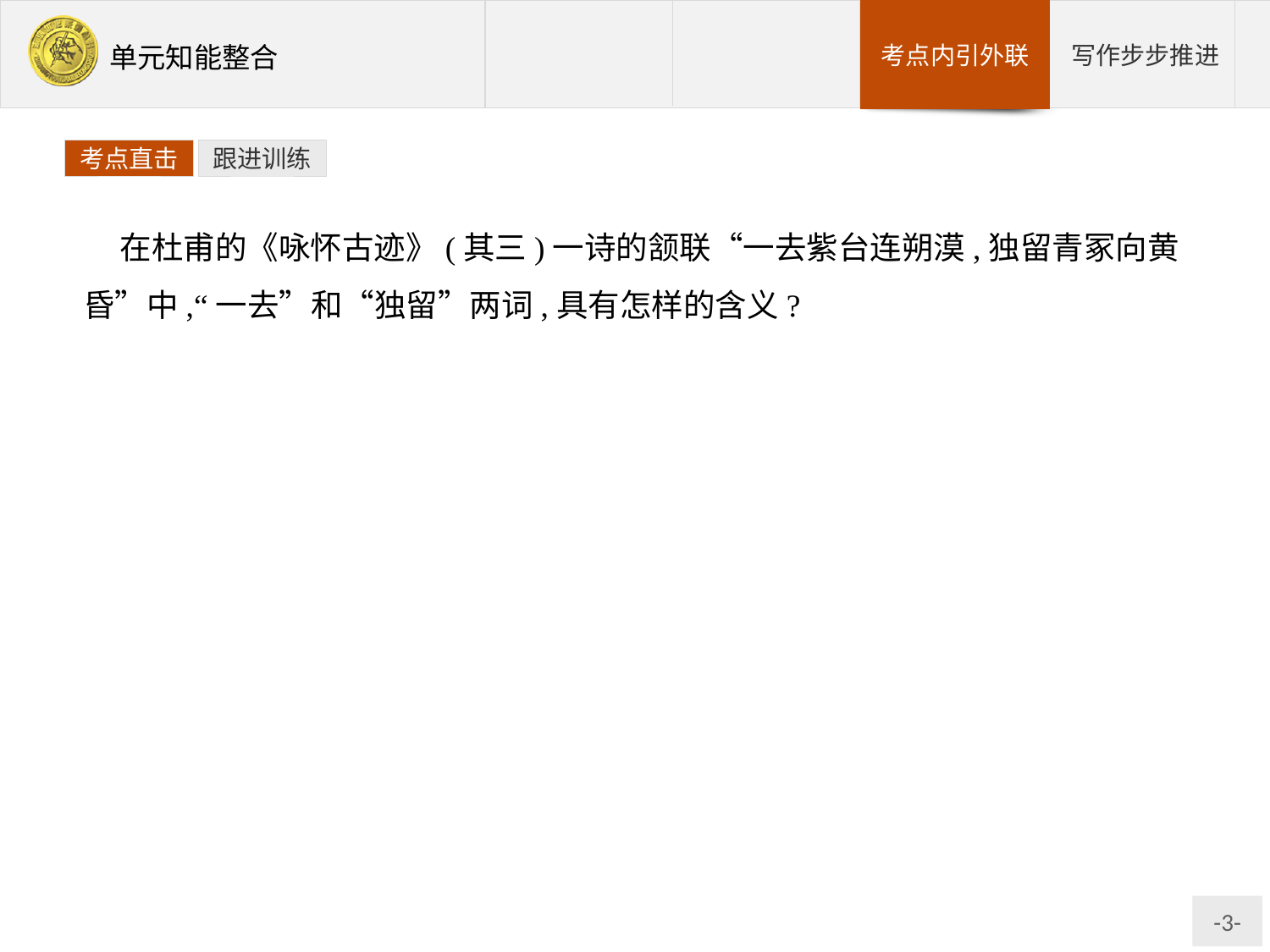

考点直击
跟进训练
在杜甫的《咏怀古迹》(其三)一诗的颔联“一去紫台连朔漠,独留青冢向黄昏”中,“一去”和“独留”两词,具有怎样的含义?
思路解析:此题考查对诗歌词语的咀嚼鉴赏。当年王昭君孤独地离开汉宫,远嫁到北方大漠之地,就再没回来;最后身死异域,只留下青色的坟墓,笼罩在昏黄风沙中。这两句营造出悲凉萧瑟的意境,与前两句形成生地和死地的鲜明对照,概括了昭君一生的遭遇。“一去”二字,是怨的开始,“独留”两字,是怨的终结。作者既同情昭君,也感慨自身。沈德潜说:“咏昭君诗此为绝唱。”
参考答案:这两个词语高度概括了王昭君的一生,将生前与死后形成了鲜明的对照;“一去”表明昭君离开汉宫饱含多少委屈怨恨,离去是多么决绝;“独留”表面写昭君的寂寞,实写诗人对昭君的同情,也感慨自身的处境悲凉。